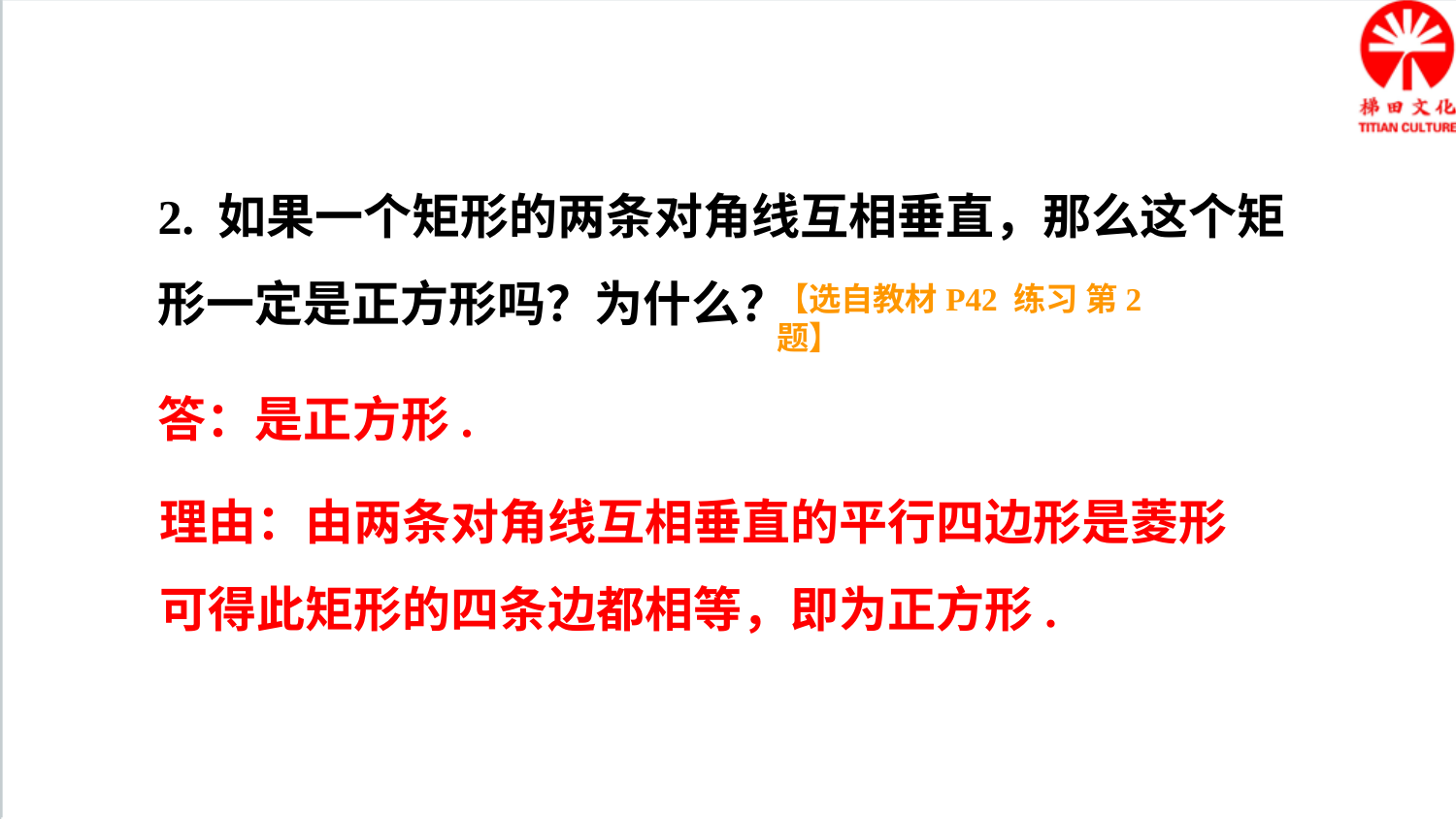

2. 如果一个矩形的两条对角线互相垂直，那么这个矩形一定是正方形吗？为什么？
【选自教材P42 练习 第2题】
答：是正方形.
理由：由两条对角线互相垂直的平行四边形是菱形可得此矩形的四条边都相等，即为正方形.